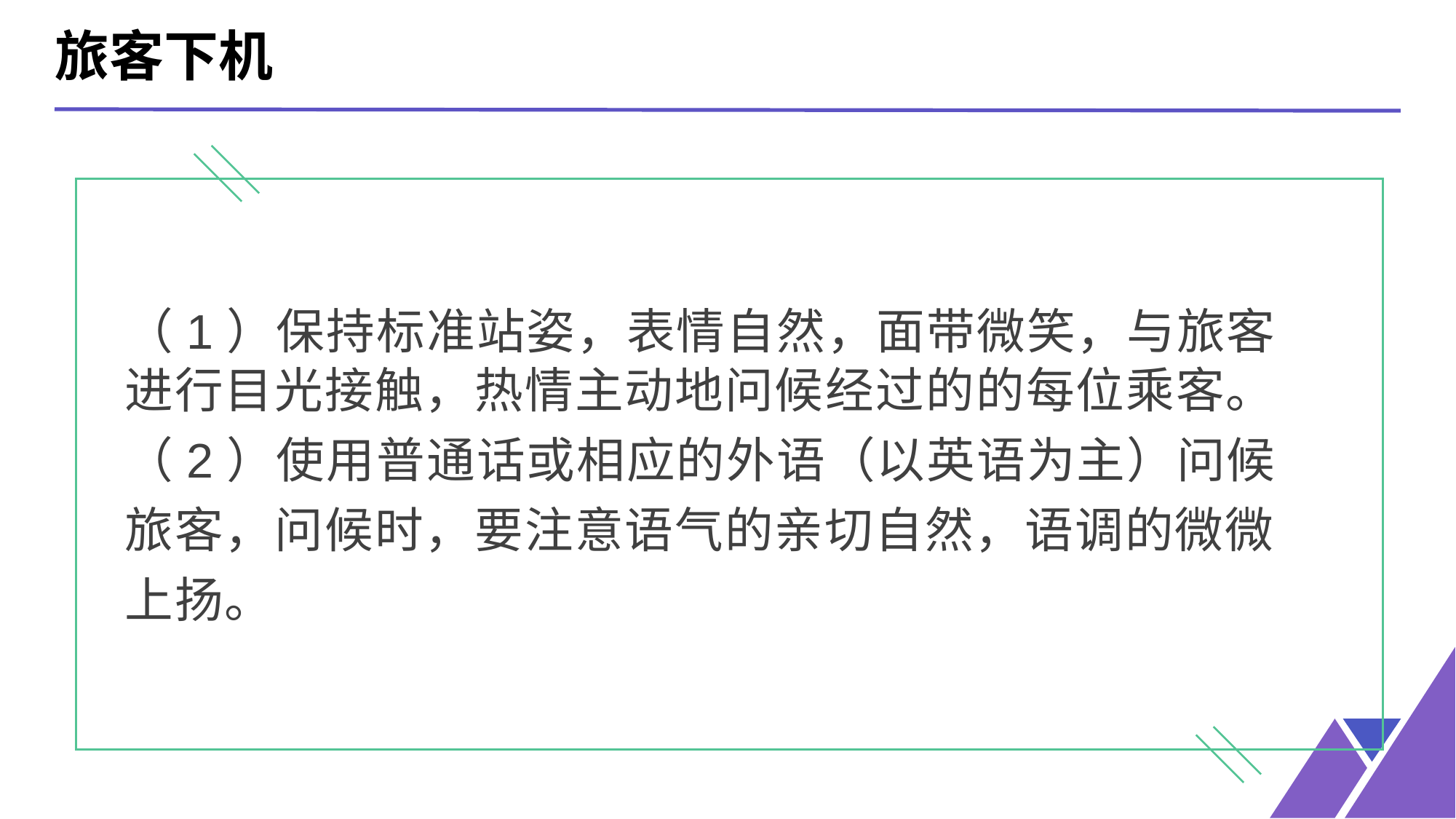

旅客下机

（1）保持标准站姿，表情自然，面带微笑，与旅客进行目光接触，热情主动地问候经过的的每位乘客。
（2）使用普通话或相应的外语（以英语为主）问候旅客，问候时，要注意语气的亲切自然，语调的微微上扬。